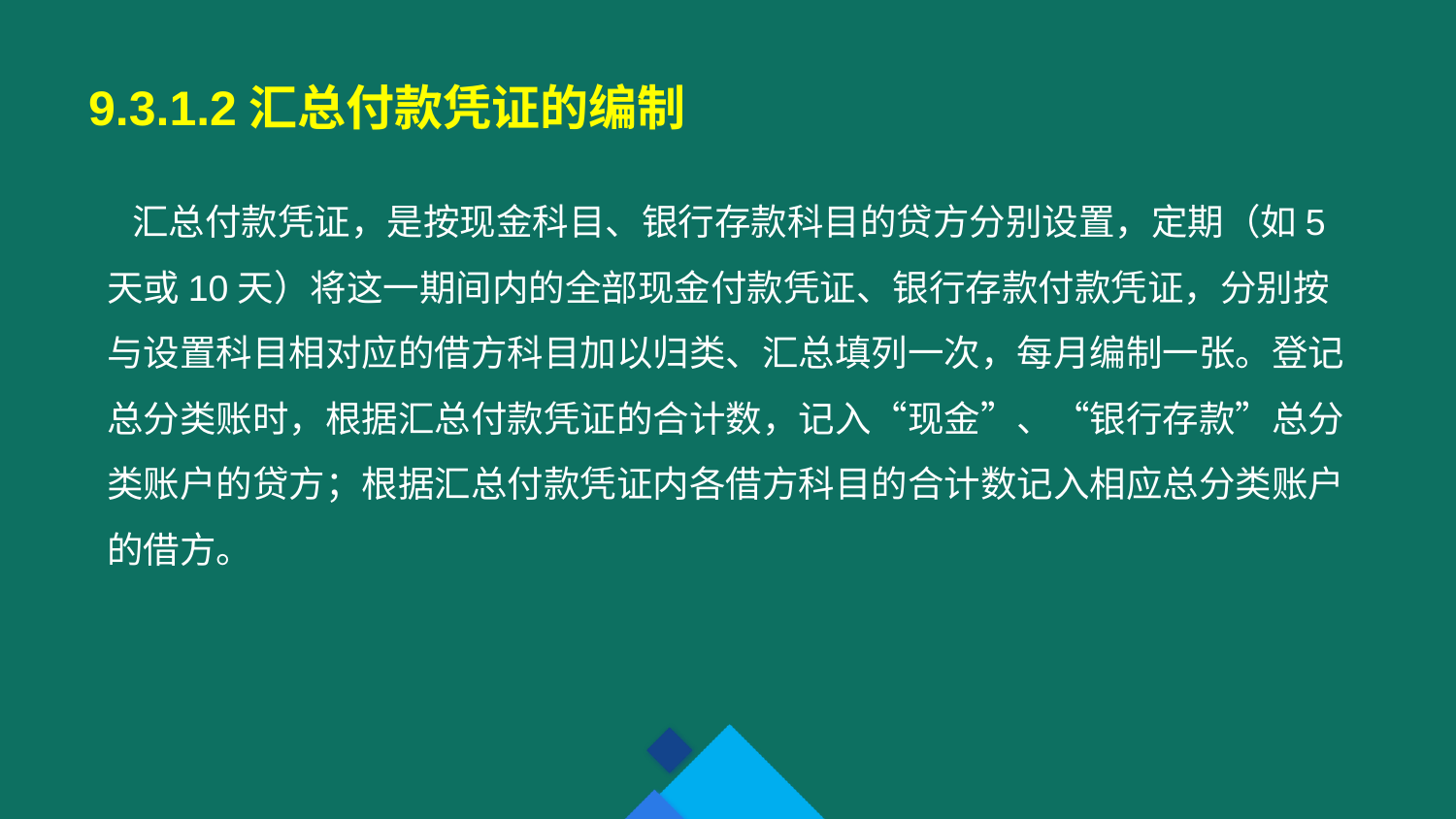

9.3.1.2汇总付款凭证的编制
  汇总付款凭证，是按现金科目、银行存款科目的贷方分别设置，定期（如5天或10天）将这一期间内的全部现金付款凭证、银行存款付款凭证，分别按与设置科目相对应的借方科目加以归类、汇总填列一次，每月编制一张。登记总分类账时，根据汇总付款凭证的合计数，记入“现金”、“银行存款”总分类账户的贷方；根据汇总付款凭证内各借方科目的合计数记入相应总分类账户的借方。